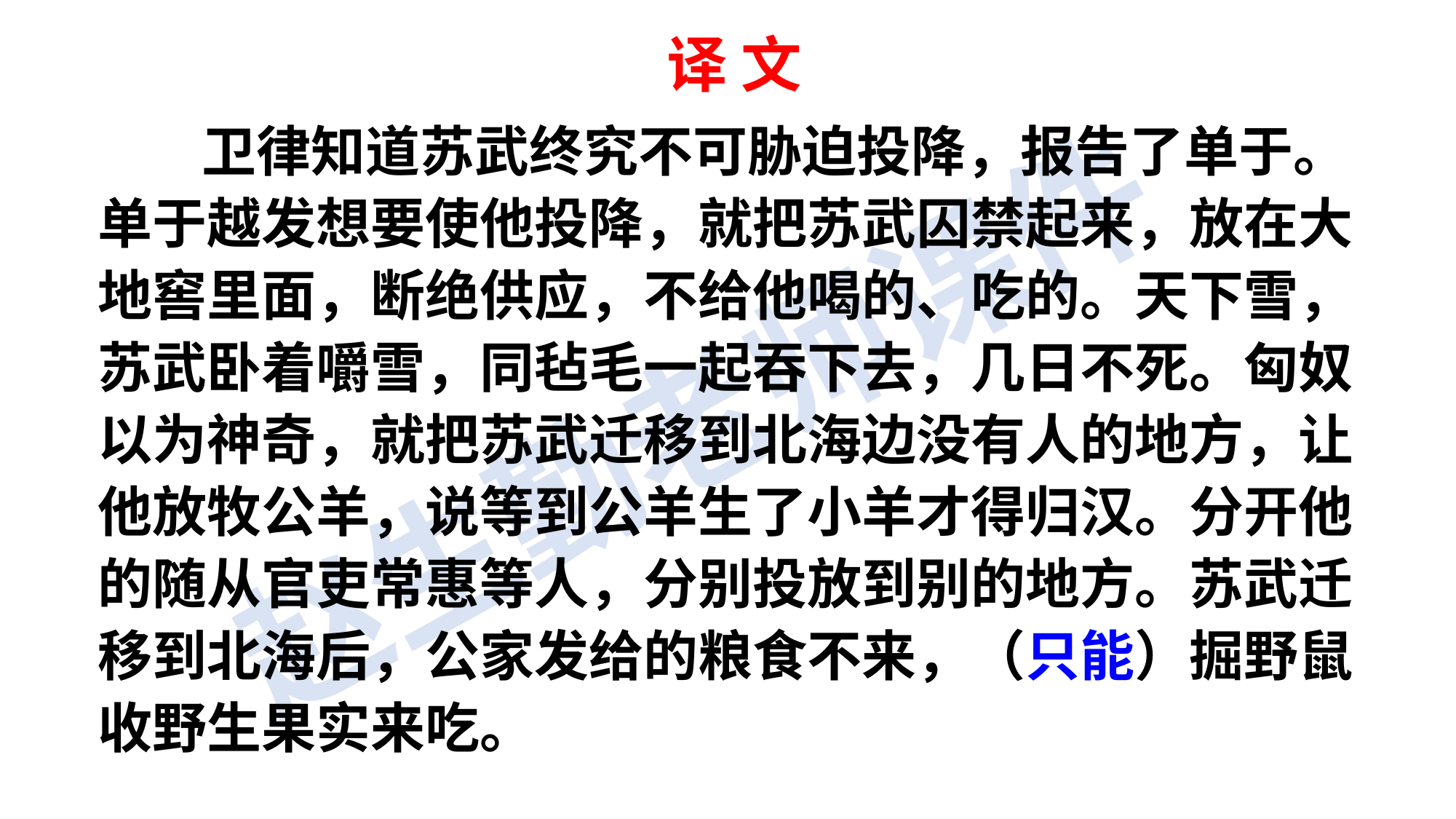

译 文
　    卫律知道苏武终究不可胁迫投降，报告了单于。单于越发想要使他投降，就把苏武囚禁起来，放在大地窖里面，断绝供应，不给他喝的、吃的。天下雪，苏武卧着嚼雪，同毡毛一起吞下去，几日不死。匈奴以为神奇，就把苏武迁移到北海边没有人的地方，让他放牧公羊，说等到公羊生了小羊才得归汉。分开他的随从官吏常惠等人，分别投放到别的地方。苏武迁移到北海后，公家发给的粮食不来，（只能）掘野鼠收野生果实来吃。